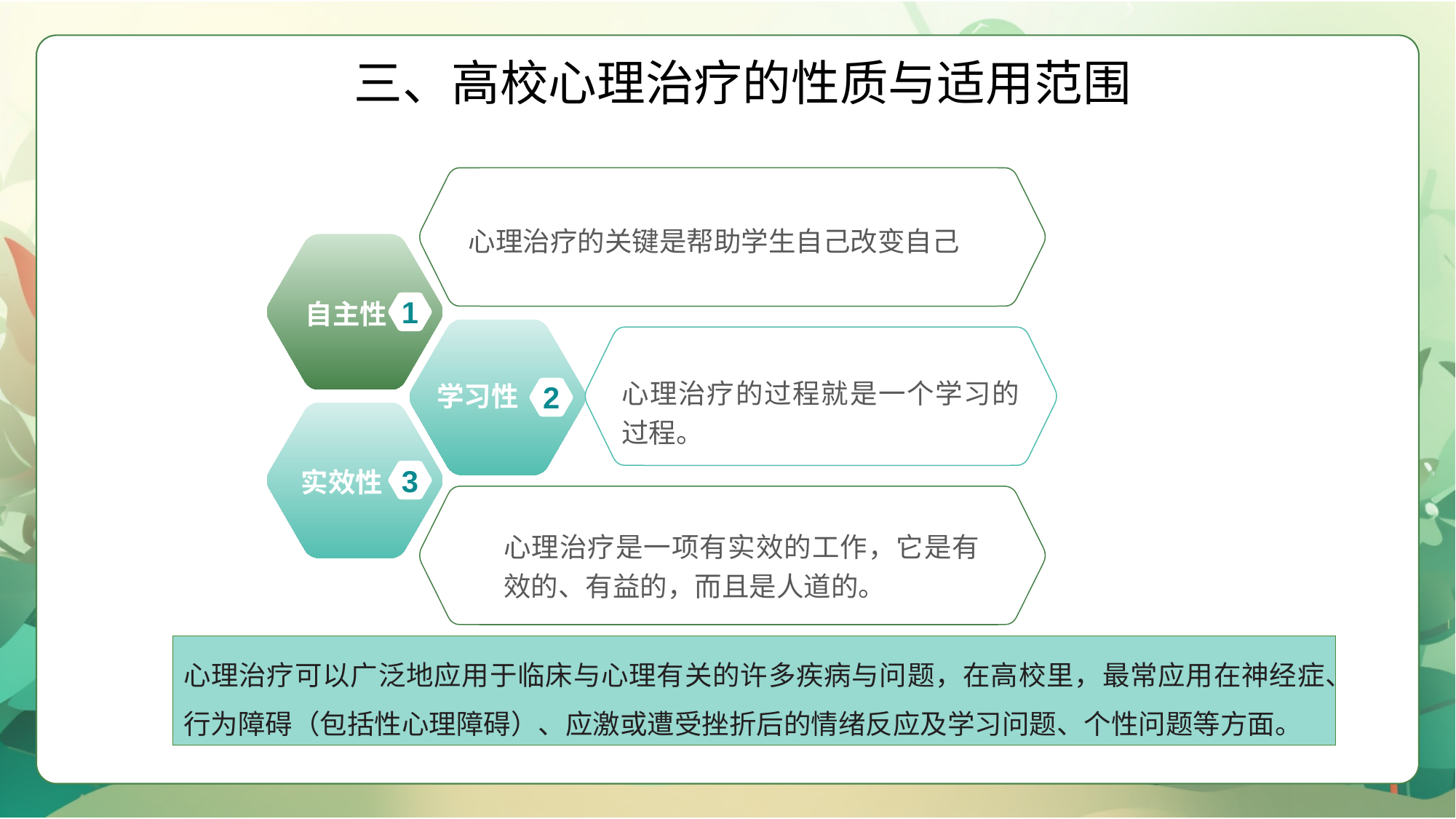

三、高校心理治疗的性质与适用范围

心理治疗的关键是帮助学生自己改变自己

1
自主性

心理治疗的过程就是一个学习的过程。

2
学习性

3
实效性

心理治疗是一项有实效的工作，它是有效的、有益的，而且是人道的。
心理治疗可以广泛地应用于临床与心理有关的许多疾病与问题，在高校里，最常应用在神经症、行为障碍（包括性心理障碍）、应激或遭受挫折后的情绪反应及学习问题、个性问题等方面。